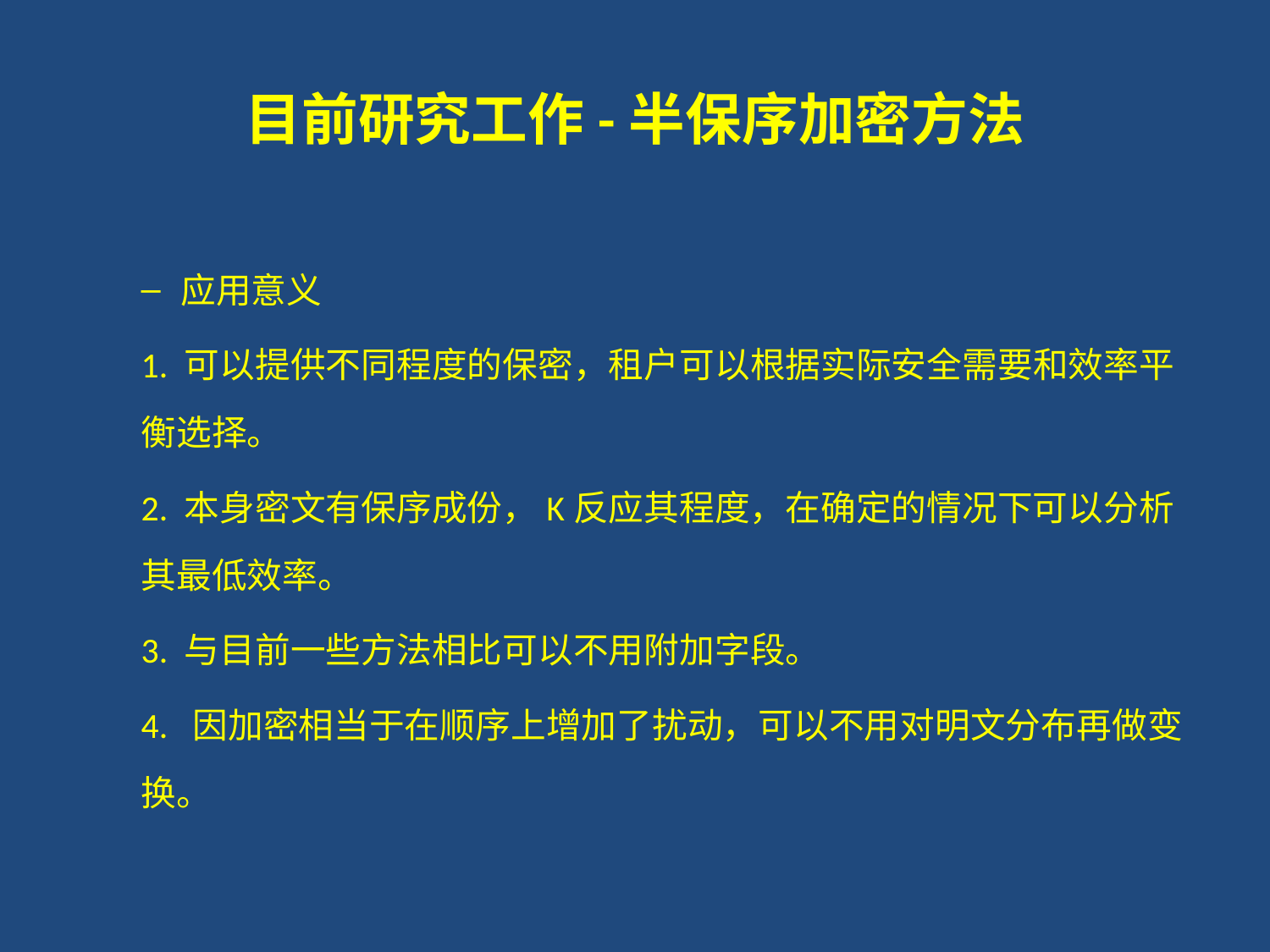

# 目前研究工作-半保序加密方法
应用意义
1. 可以提供不同程度的保密，租户可以根据实际安全需要和效率平衡选择。
2. 本身密文有保序成份，K反应其程度，在确定的情况下可以分析其最低效率。
3. 与目前一些方法相比可以不用附加字段。
4.  因加密相当于在顺序上增加了扰动，可以不用对明文分布再做变换。